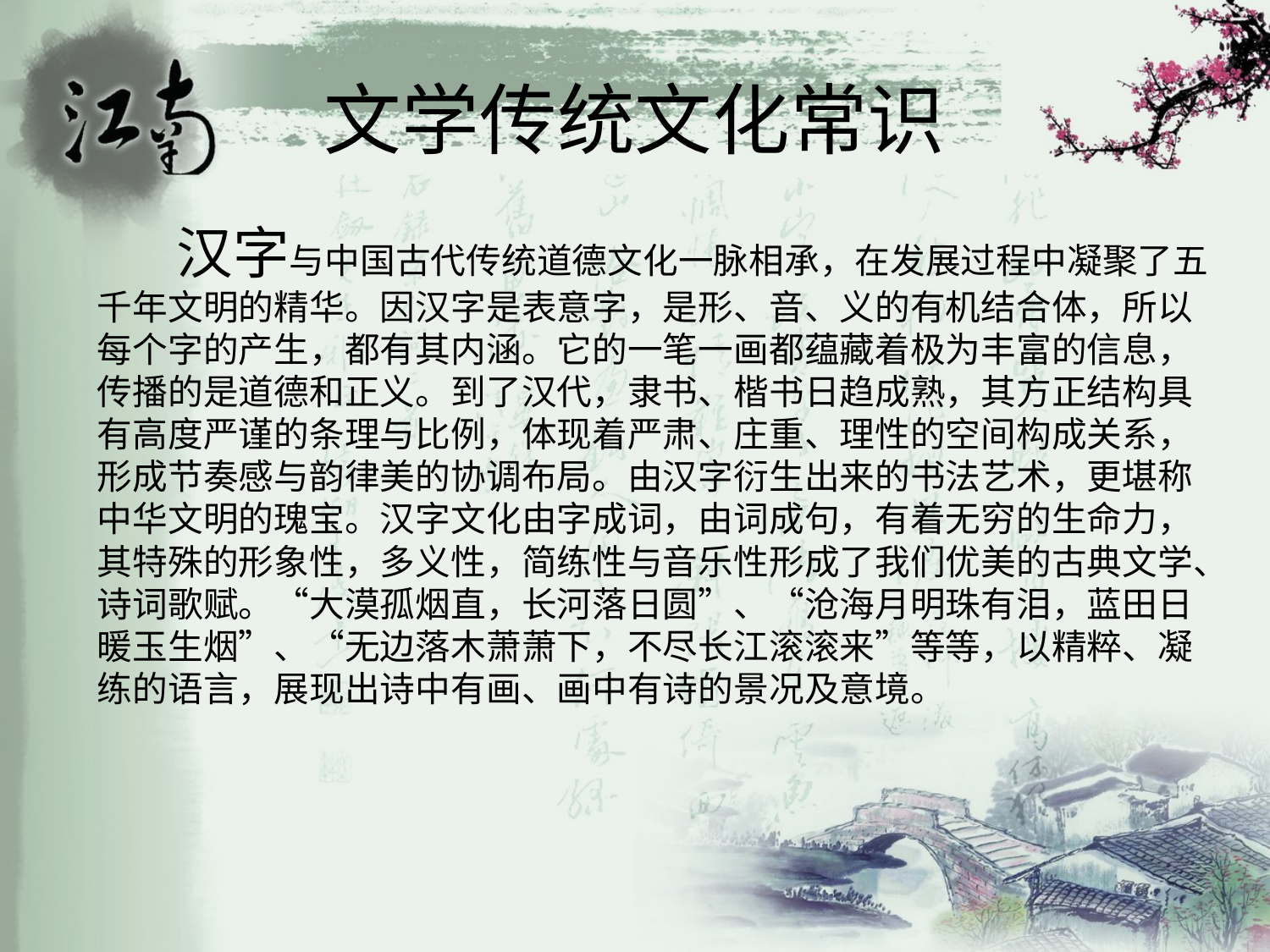

# 文学传统文化常识
         汉字与中国古代传统道德文化一脉相承，在发展过程中凝聚了五千年文明的精华。因汉字是表意字，是形、音、义的有机结合体，所以每个字的产生，都有其内涵。它的一笔一画都蕴藏着极为丰富的信息，传播的是道德和正义。到了汉代，隶书、楷书日趋成熟，其方正结构具有高度严谨的条理与比例，体现着严肃、庄重、理性的空间构成关系，形成节奏感与韵律美的协调布局。由汉字衍生出来的书法艺术，更堪称中华文明的瑰宝。汉字文化由字成词，由词成句，有着无穷的生命力，其特殊的形象性，多义性，简练性与音乐性形成了我们优美的古典文学、诗词歌赋。“大漠孤烟直，长河落日圆”、“沧海月明珠有泪，蓝田日暖玉生烟”、“无边落木萧萧下，不尽长江滚滚来”等等，以精粹、凝练的语言，展现出诗中有画、画中有诗的景况及意境。